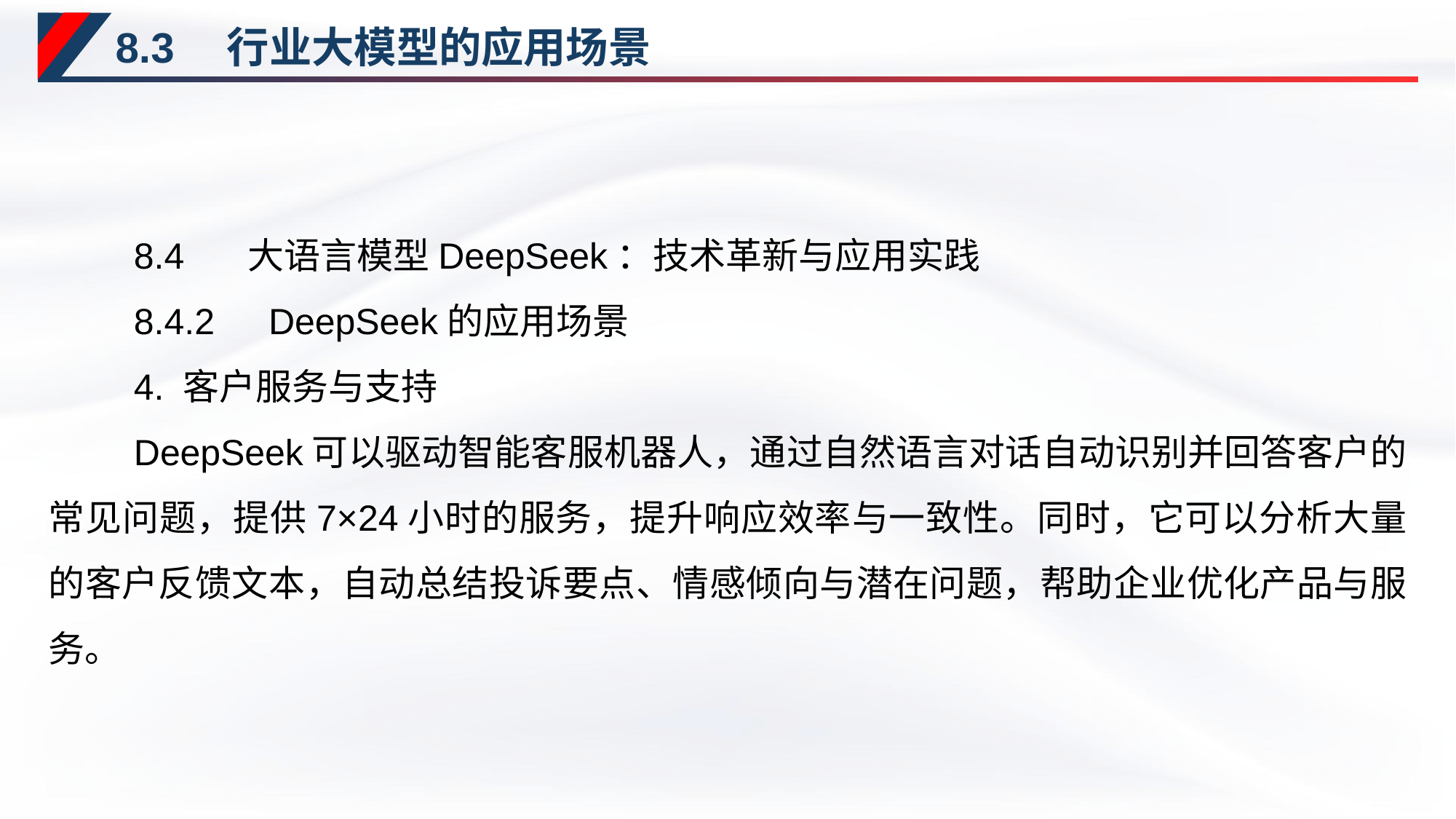

# 8.3　行业大模型的应用场景
8.4　 大语言模型DeepSeek：技术革新与应用实践
8.4.2　DeepSeek的应用场景
4. 客户服务与支持
DeepSeek可以驱动智能客服机器人，通过自然语言对话自动识别并回答客户的常见问题，提供7×24小时的服务，提升响应效率与一致性。同时，它可以分析大量的客户反馈文本，自动总结投诉要点、情感倾向与潜在问题，帮助企业优化产品与服务。